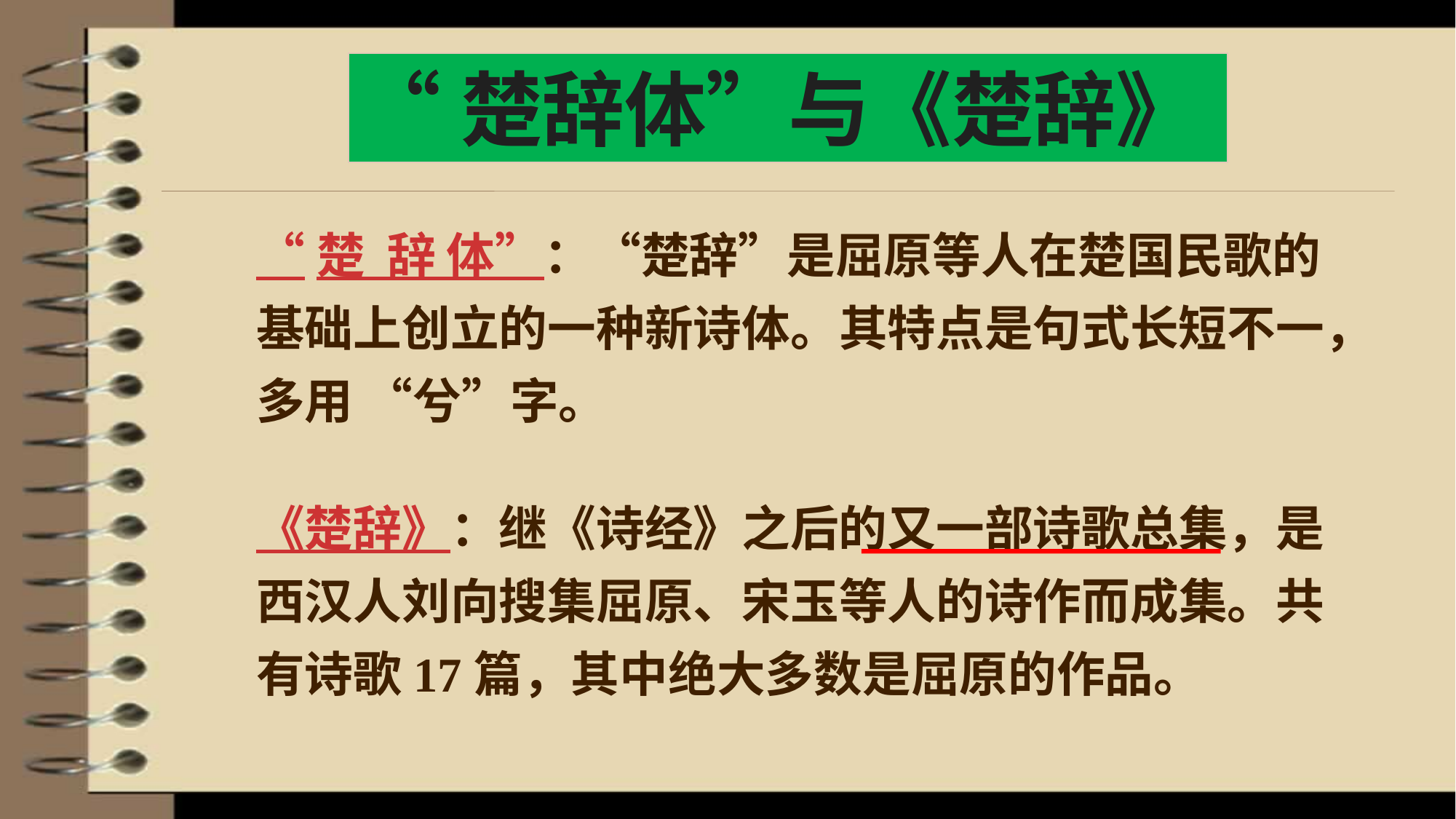

“楚辞体”与《楚辞》
“楚  辞 体”：“楚辞”是屈原等人在楚国民歌的基础上创立的一种新诗体。其特点是句式长短不一，多用 “兮”字。
《楚辞》：继《诗经》之后的又一部诗歌总集，是西汉人刘向搜集屈原、宋玉等人的诗作而成集。共有诗歌17篇，其中绝大多数是屈原的作品。